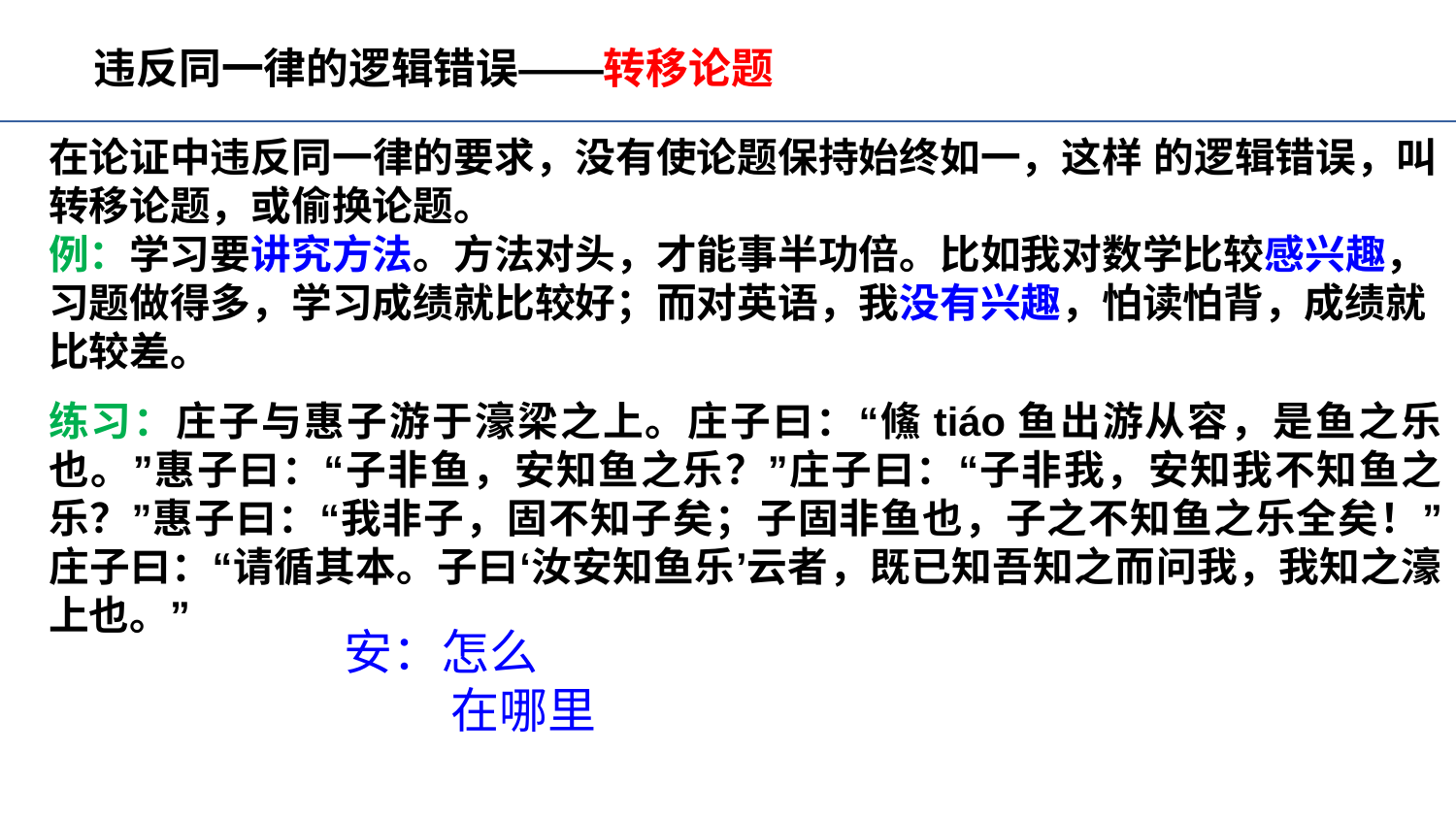

违反同一律的逻辑错误——转移论题
在论证中违反同一律的要求，没有使论题保持始终如一，这样 的逻辑错误，叫转移论题，或偷换论题。
例：学习要讲究方法。方法对头，才能事半功倍。比如我对数学比较感兴趣，习题做得多，学习成绩就比较好；而对英语，我没有兴趣，怕读怕背，成绩就比较差。

练习：庄子与惠子游于濠梁之上。庄子曰：“鯈tiáo鱼出游从容，是鱼之乐也。”惠子曰：“子非鱼，安知鱼之乐？”庄子曰：“子非我，安知我不知鱼之乐？”惠子曰：“我非子，固不知子矣；子固非鱼也，子之不知鱼之乐全矣！”庄子曰：“请循其本。子曰‘汝安知鱼乐’云者，既已知吾知之而问我，我知之濠上也。”
安：怎么
       在哪里